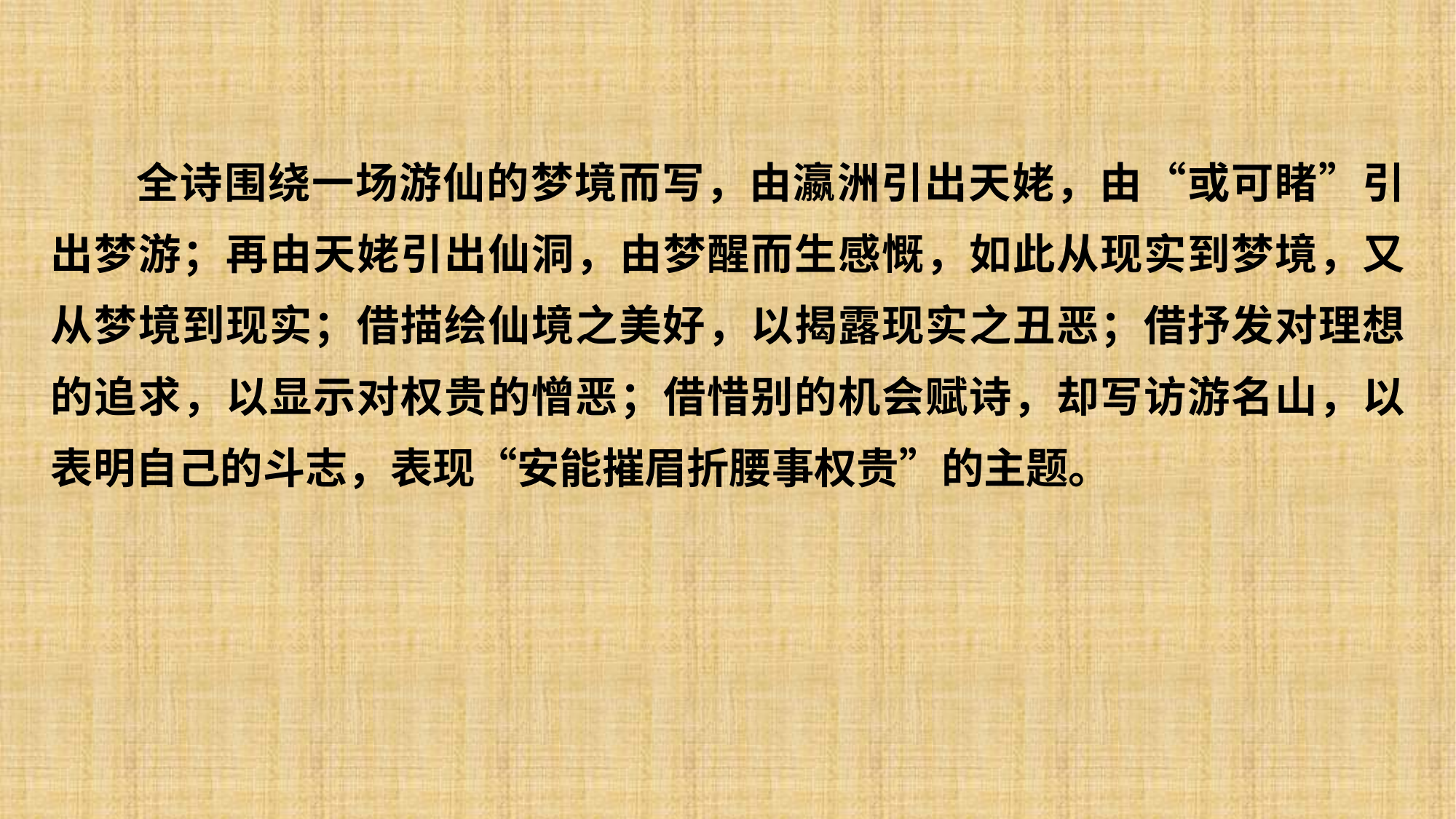

全诗围绕一场游仙的梦境而写，由瀛洲引出天姥，由“或可睹”引出梦游；再由天姥引出仙洞，由梦醒而生感慨，如此从现实到梦境，又从梦境到现实；借描绘仙境之美好，以揭露现实之丑恶；借抒发对理想的追求，以显示对权贵的憎恶；借惜别的机会赋诗，却写访游名山，以表明自己的斗志，表现“安能摧眉折腰事权贵”的主题。